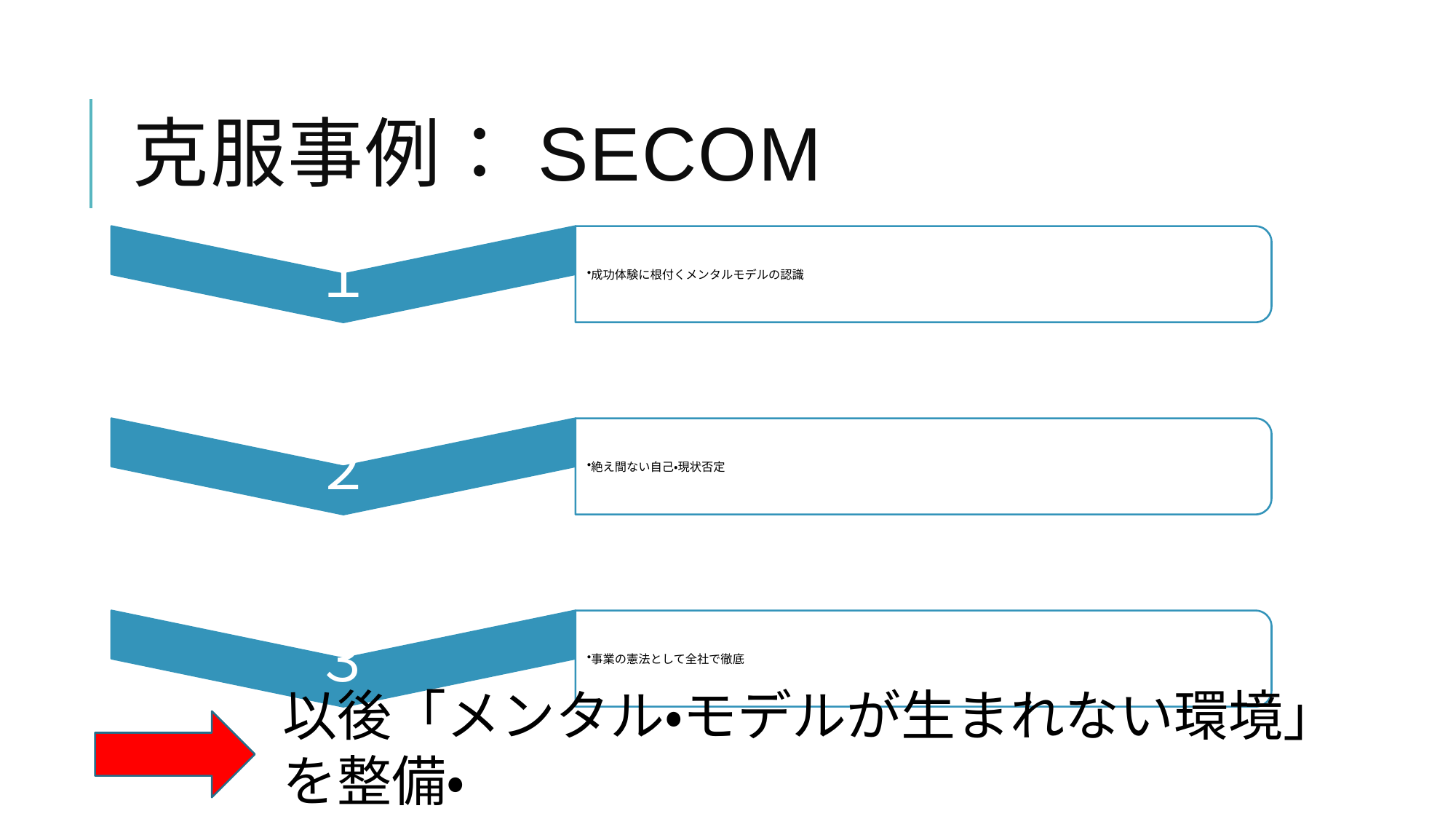

# 克服事例：SECOM
１
成功体験に根付くメンタルモデルの認識
２
絶え間ない自己・現状否定
３
事業の憲法として全社で徹底
以後「メンタル・モデルが生まれない環境」
を整備・